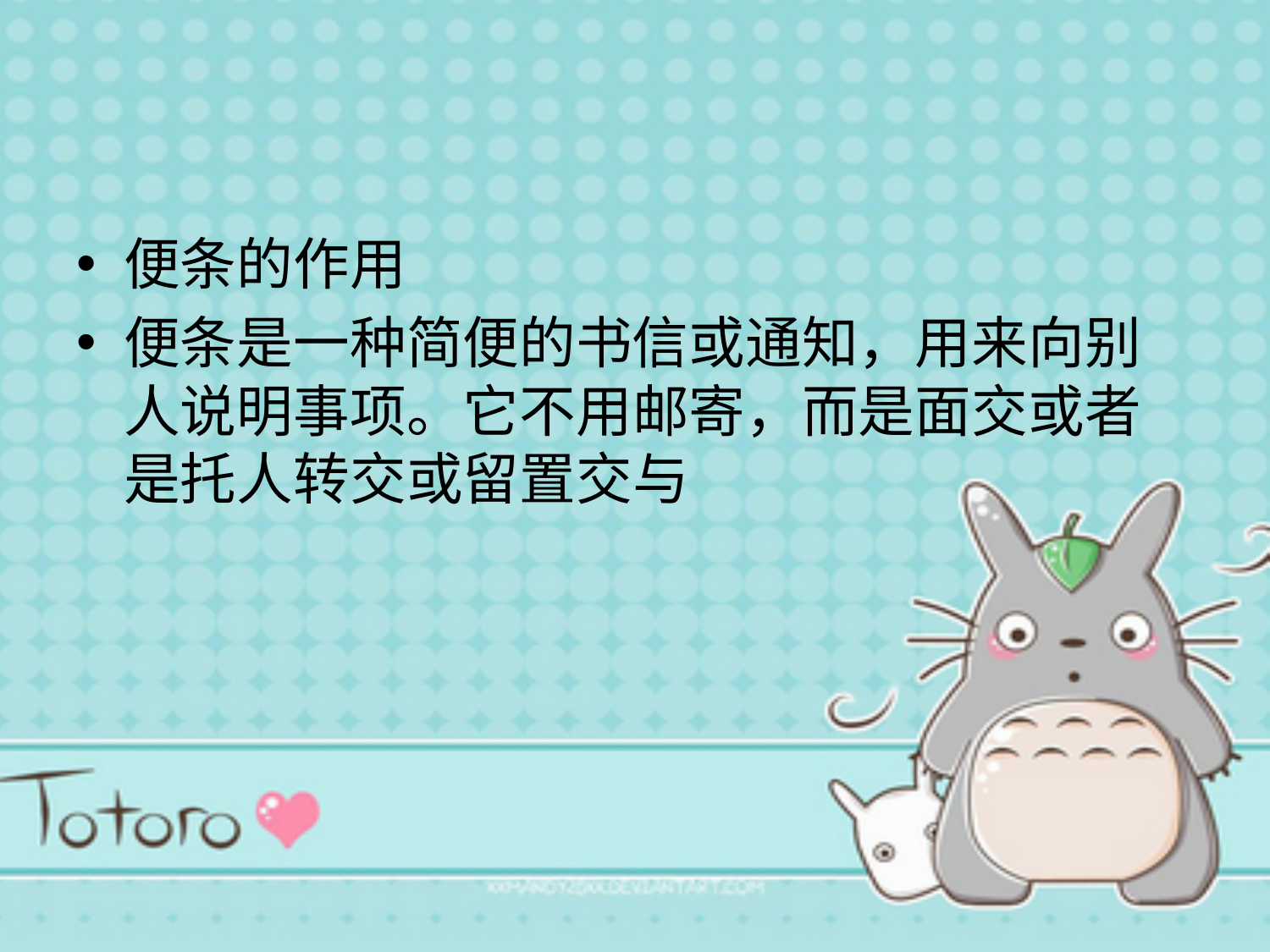

便条的作用
便条是一种简便的书信或通知，用来向别人说明事项。它不用邮寄，而是面交或者是托人转交或留置交与